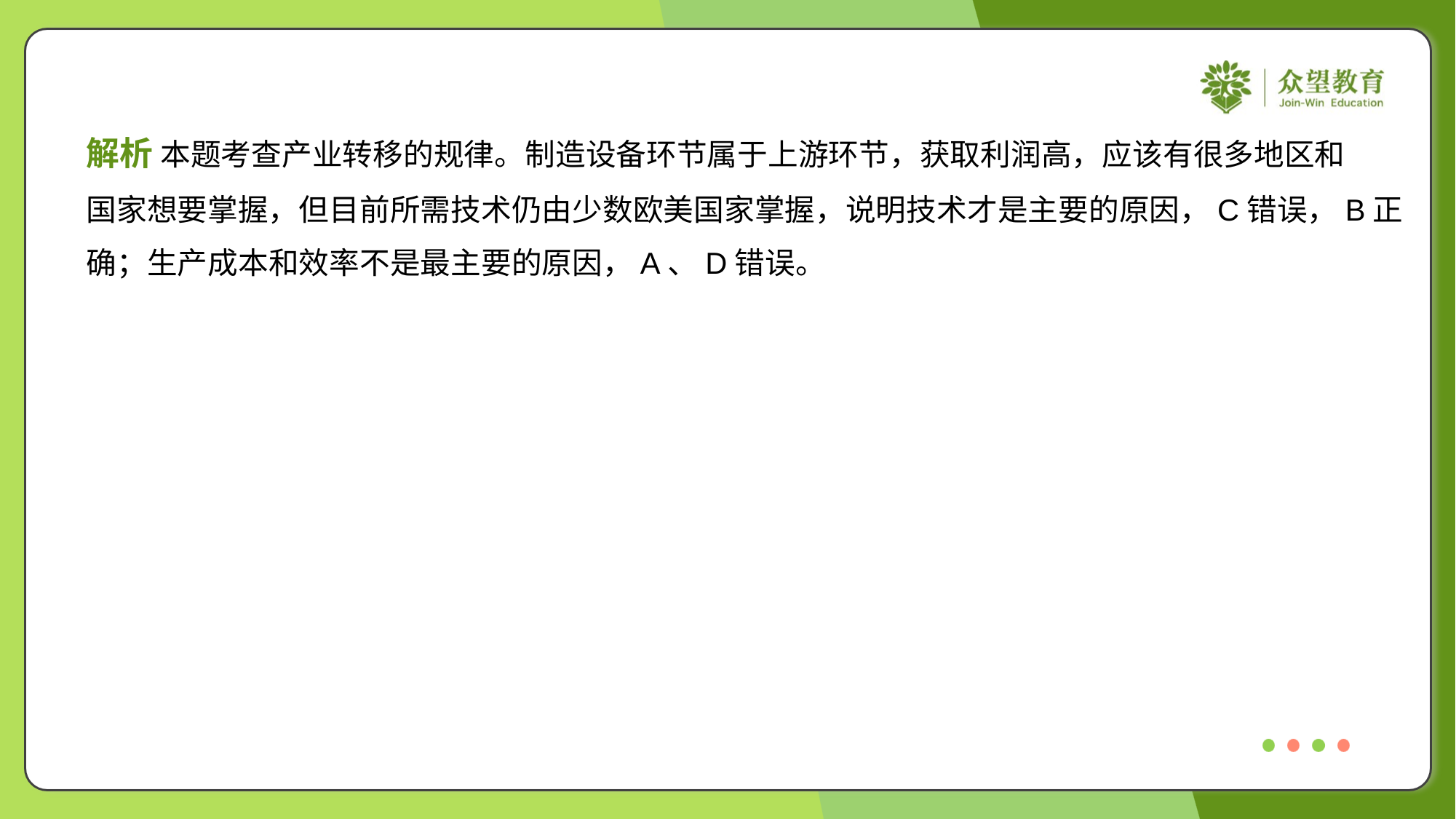

解析 本题考查产业转移的规律。制造设备环节属于上游环节，获取利润高，应该有很多地区和
国家想要掌握，但目前所需技术仍由少数欧美国家掌握，说明技术才是主要的原因，C错误，B正
确；生产成本和效率不是最主要的原因，A、D错误。